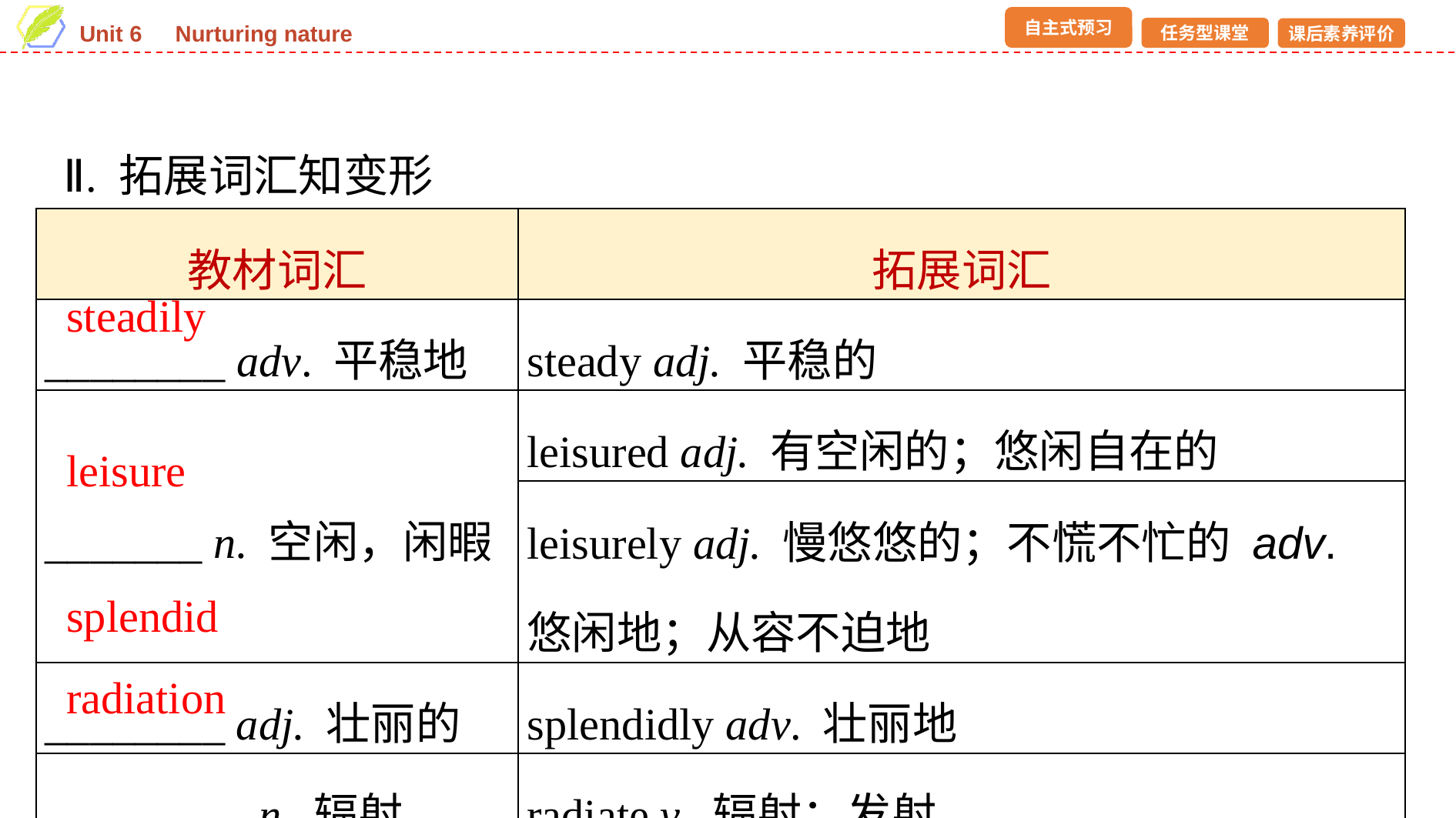

Ⅱ. 拓展词汇知变形
| 教材词汇 | 拓展词汇 |
| --- | --- |
| \_\_\_\_\_\_\_\_ adv. 平稳地 | steady adj. 平稳的 |
| \_\_\_\_\_\_\_ n. 空闲，闲暇 | leisured adj. 有空闲的；悠闲自在的 |
|  | leisurely adj. 慢悠悠的；不慌不忙的 adv. 悠闲地；从容不迫地 |
| \_\_\_\_\_\_\_\_ adj. 壮丽的 | splendidly adv. 壮丽地 |
| \_\_\_\_\_\_\_\_\_ n. 辐射 | radiate v. 辐射；发射 |
steadily
leisure
splendid
radiation